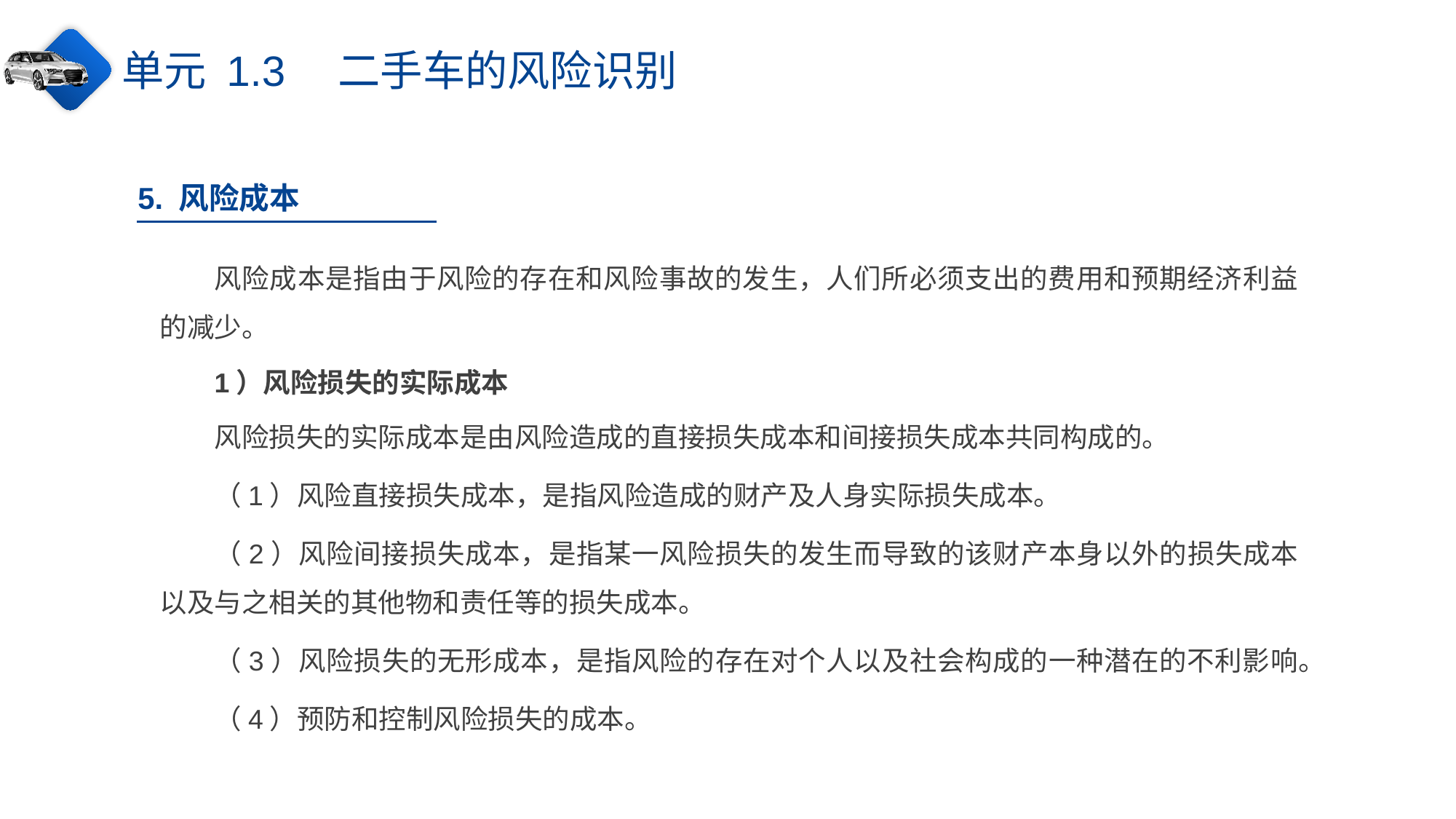

单元 1.3　二手车的风险识别
5. 风险成本
风险成本是指由于风险的存在和风险事故的发生，人们所必须支出的费用和预期经济利益的减少。
1）风险损失的实际成本
风险损失的实际成本是由风险造成的直接损失成本和间接损失成本共同构成的。
（1）风险直接损失成本，是指风险造成的财产及人身实际损失成本。
（2）风险间接损失成本，是指某一风险损失的发生而导致的该财产本身以外的损失成本以及与之相关的其他物和责任等的损失成本。
（3）风险损失的无形成本，是指风险的存在对个人以及社会构成的一种潜在的不利影响。
（4）预防和控制风险损失的成本。